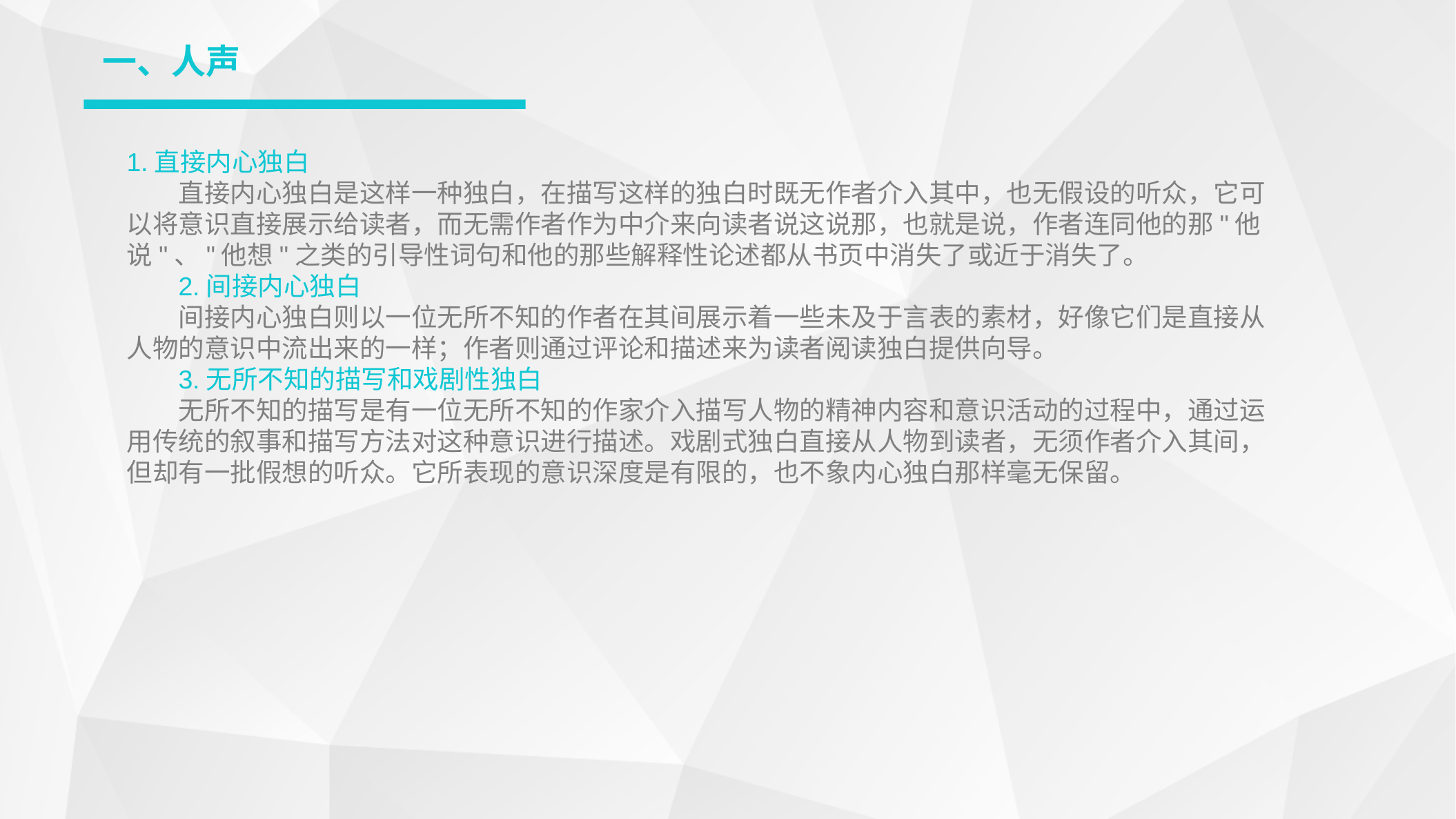

一、人声

1.直接内心独白
直接内心独白是这样一种独白，在描写这样的独白时既无作者介入其中，也无假设的听众，它可以将意识直接展示给读者，而无需作者作为中介来向读者说这说那，也就是说，作者连同他的那"他说"、"他想"之类的引导性词句和他的那些解释性论述都从书页中消失了或近于消失了。
2.间接内心独白
间接内心独白则以一位无所不知的作者在其间展示着一些未及于言表的素材，好像它们是直接从人物的意识中流出来的一样；作者则通过评论和描述来为读者阅读独白提供向导。
3.无所不知的描写和戏剧性独白
无所不知的描写是有一位无所不知的作家介入描写人物的精神内容和意识活动的过程中，通过运用传统的叙事和描写方法对这种意识进行描述。戏剧式独白直接从人物到读者，无须作者介入其间，但却有一批假想的听众。它所表现的意识深度是有限的，也不象内心独白那样毫无保留。